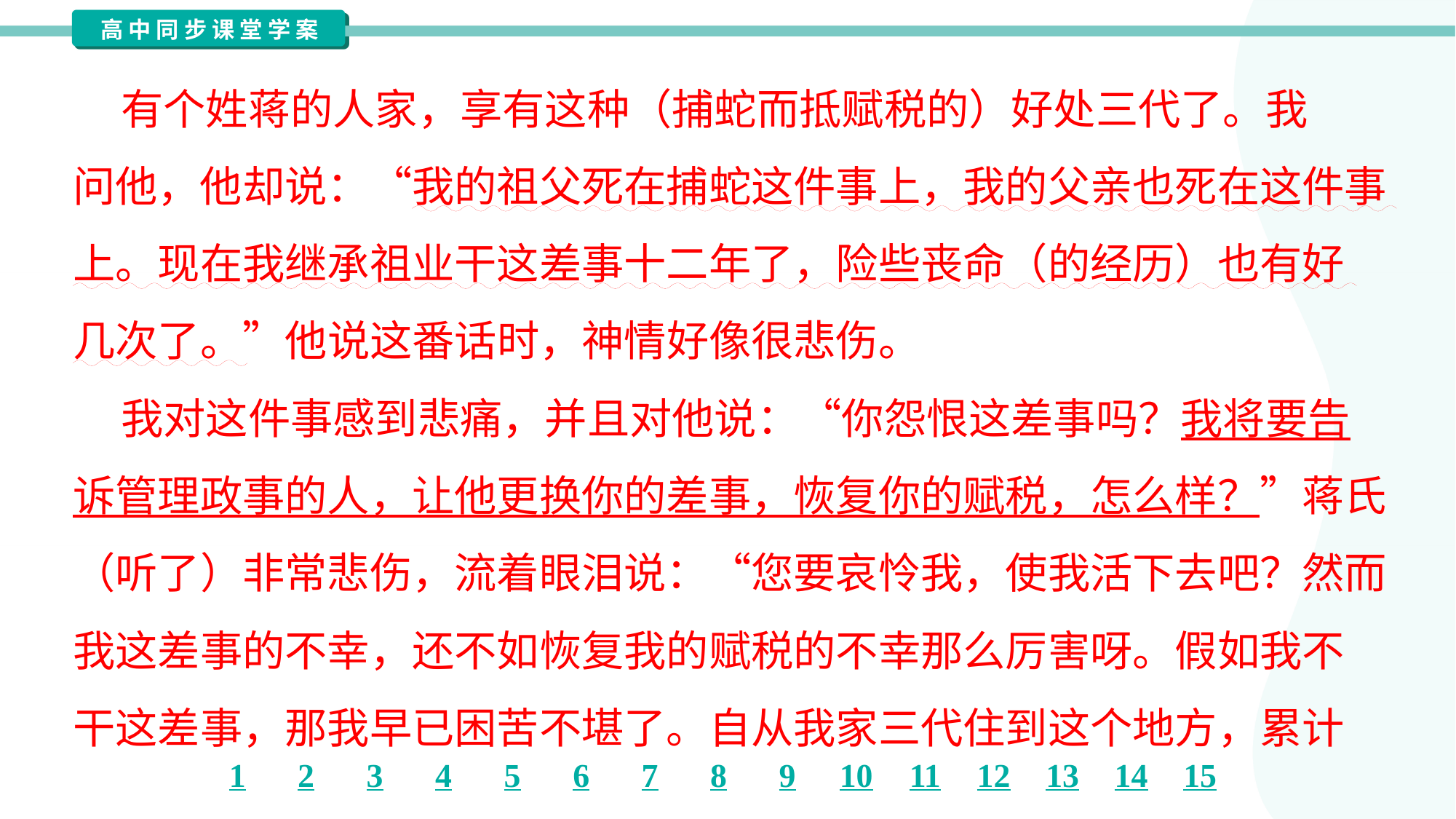

有个姓蒋的人家，享有这种（捕蛇而抵赋税的）好处三代了。我
问他，他却说：“我的祖父死在捕蛇这件事上，我的父亲也死在这件事
上。现在我继承祖业干这差事十二年了，险些丧命（的经历）也有好
几次了。”他说这番话时，神情好像很悲伤。
    我对这件事感到悲痛，并且对他说：“你怨恨这差事吗？我将要告
诉管理政事的人，让他更换你的差事，恢复你的赋税，怎么样？”蒋氏
（听了）非常悲伤，流着眼泪说：“您要哀怜我，使我活下去吧？然而
我这差事的不幸，还不如恢复我的赋税的不幸那么厉害呀。假如我不
干这差事，那我早已困苦不堪了。自从我家三代住到这个地方，累计